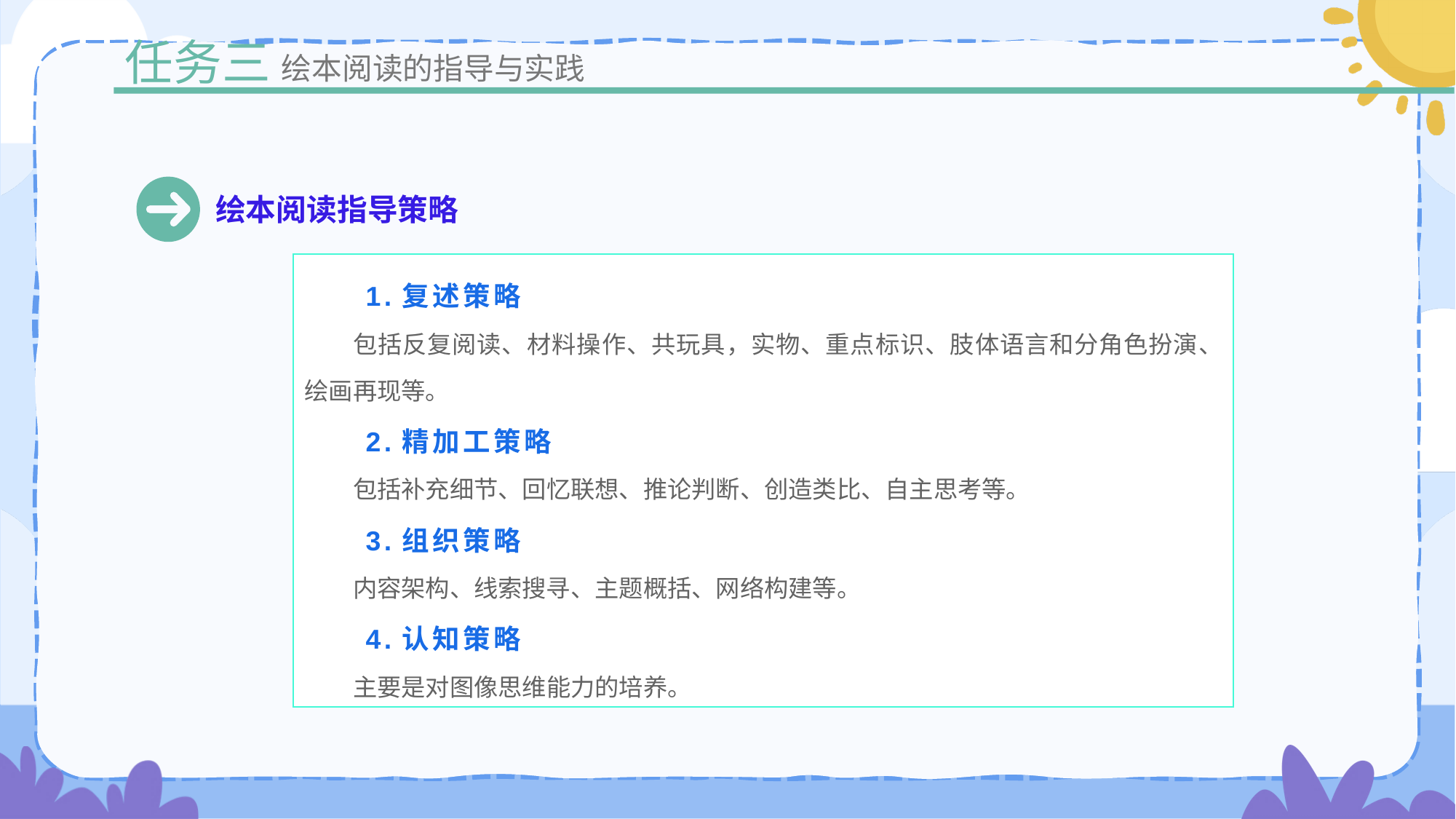

任务三
绘本阅读的指导与实践

绘本阅读指导策略
1.复述策略
包括反复阅读、材料操作、共玩具，实物、重点标识、肢体语言和分角色扮演、绘画再现等。
2.精加工策略
包括补充细节、回忆联想、推论判断、创造类比、自主思考等。
3.组织策略
内容架构、线索搜寻、主题概括、网络构建等。
4.认知策略
主要是对图像思维能力的培养。